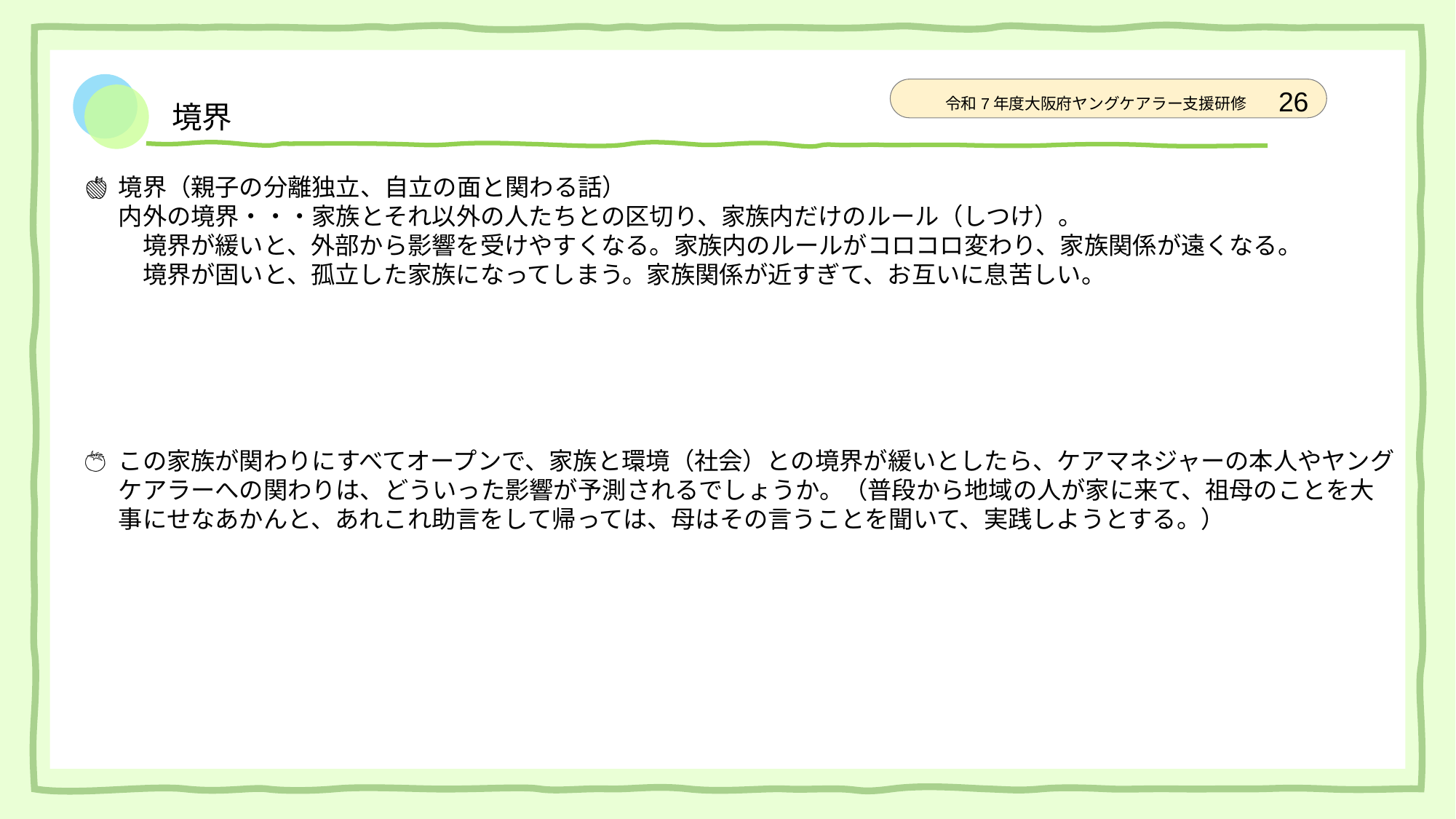

# 境界
境界（親子の分離独立、自立の面と関わる話）
内外の境界・・・家族とそれ以外の人たちとの区切り、家族内だけのルール（しつけ）。
　境界が緩いと、外部から影響を受けやすくなる。家族内のルールがコロコロ変わり、家族関係が遠くなる。
　境界が固いと、孤立した家族になってしまう。家族関係が近すぎて、お互いに息苦しい。
この家族が関わりにすべてオープンで、家族と環境（社会）との境界が緩いとしたら、ケアマネジャーの本人やヤングケアラーへの関わりは、どういった影響が予測されるでしょうか。（普段から地域の人が家に来て、祖母のことを大事にせなあかんと、あれこれ助言をして帰っては、母はその言うことを聞いて、実践しようとする。）